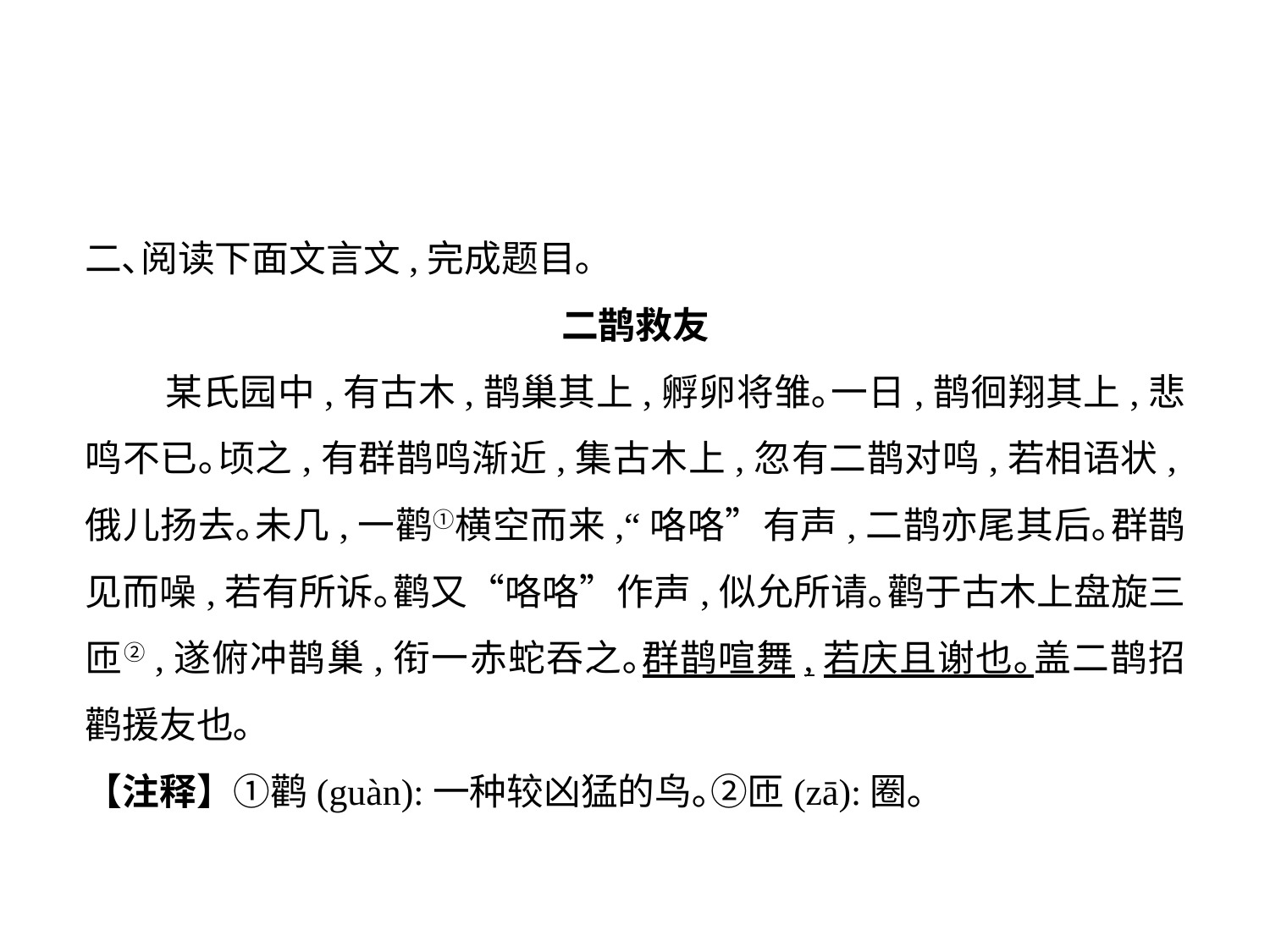

二､阅读下面文言文,完成题目｡
二鹊救友
        某氏园中,有古木,鹊巢其上,孵卵将雏｡一日,鹊徊翔其上,悲鸣不已｡顷之,有群鹊鸣渐近,集古木上,忽有二鹊对鸣,若相语状,俄儿扬去｡未几,一鹳①横空而来,“咯咯”有声,二鹊亦尾其后｡群鹊见而噪,若有所诉｡鹳又“咯咯”作声,似允所请｡鹳于古木上盘旋三匝②,遂俯冲鹊巢,衔一赤蛇吞之｡群鹊喧舞,若庆且谢也｡盖二鹊招鹳援友也｡
【注释】①鹳(guàn):一种较凶猛的鸟｡②匝(zā):圈｡